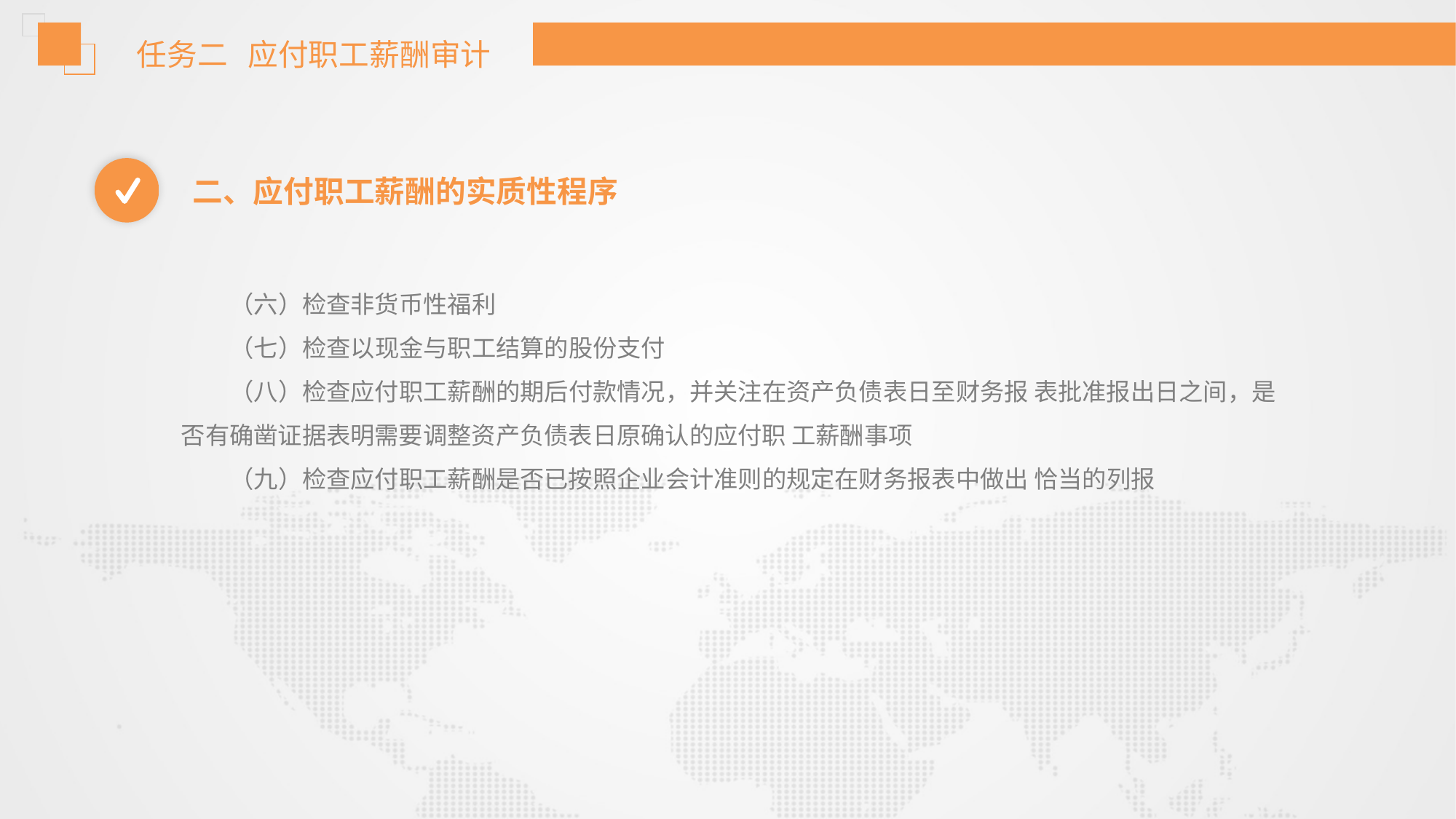

任务二   应付职工薪酬审计

二、应付职工薪酬的实质性程序
（六）检查非货币性福利
（七）检查以现金与职工结算的股份支付
（八）检查应付职工薪酬的期后付款情况，并关注在资产负债表日至财务报 表批准报出日之间，是否有确凿证据表明需要调整资产负债表日原确认的应付职 工薪酬事项
（九）检查应付职工薪酬是否已按照企业会计准则的规定在财务报表中做出 恰当的列报